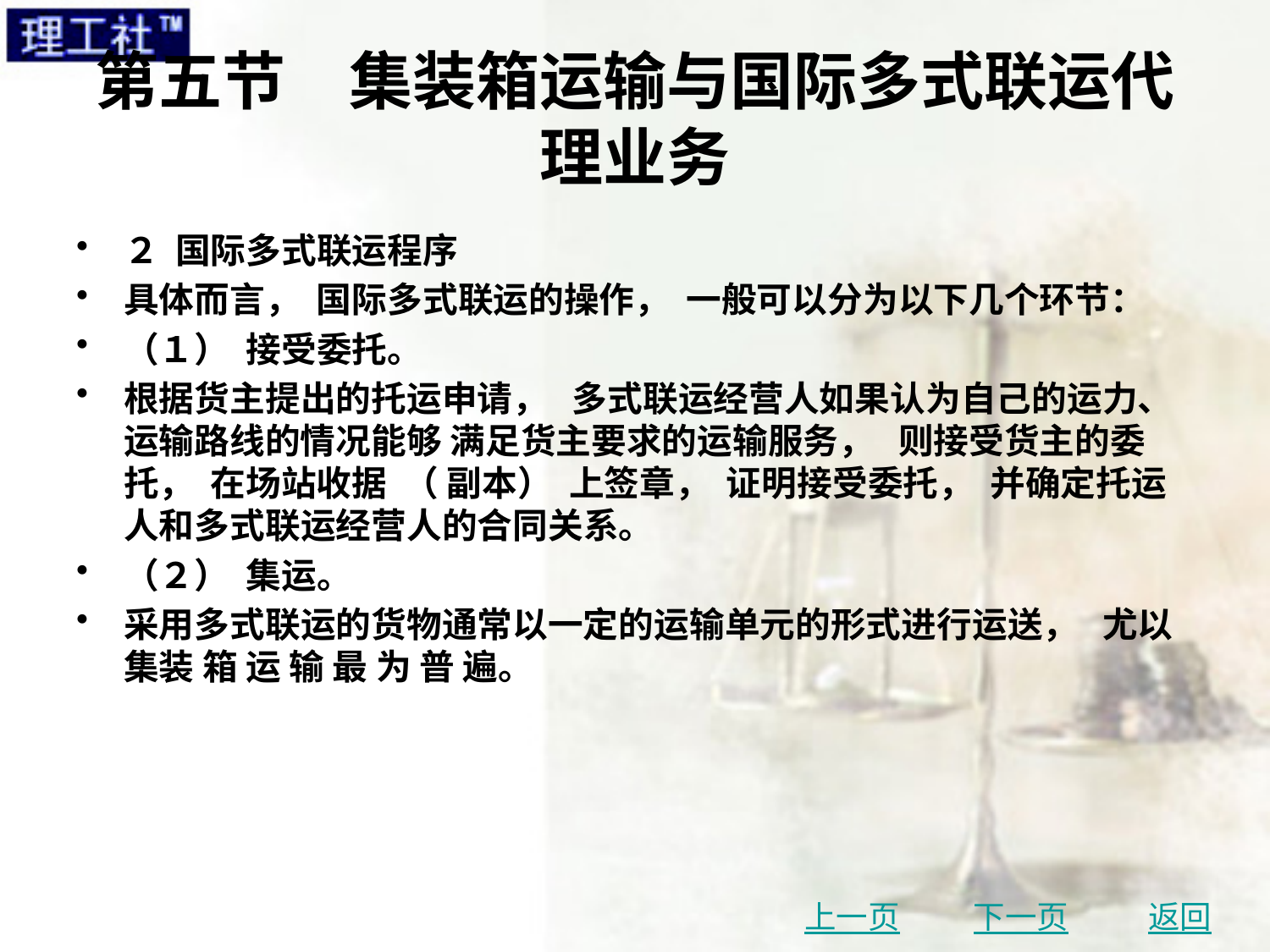

# 第五节　集装箱运输与国际多式联运代理业务
２  国际多式联运程序
具体而言，  国际多式联运的操作，  一般可以分为以下几个环节：
（１）  接受委托。
根据货主提出的托运申请，   多式联运经营人如果认为自己的运力、  运输路线的情况能够 满足货主要求的运输服务，   则接受货主的委托，  在场站收据  （ 副本）  上签章，  证明接受委托，  并确定托运人和多式联运经营人的合同关系。
（２）  集运。
采用多式联运的货物通常以一定的运输单元的形式进行运送，   尤以集装 箱 运 输 最 为 普 遍。
上一页
下一页
返回